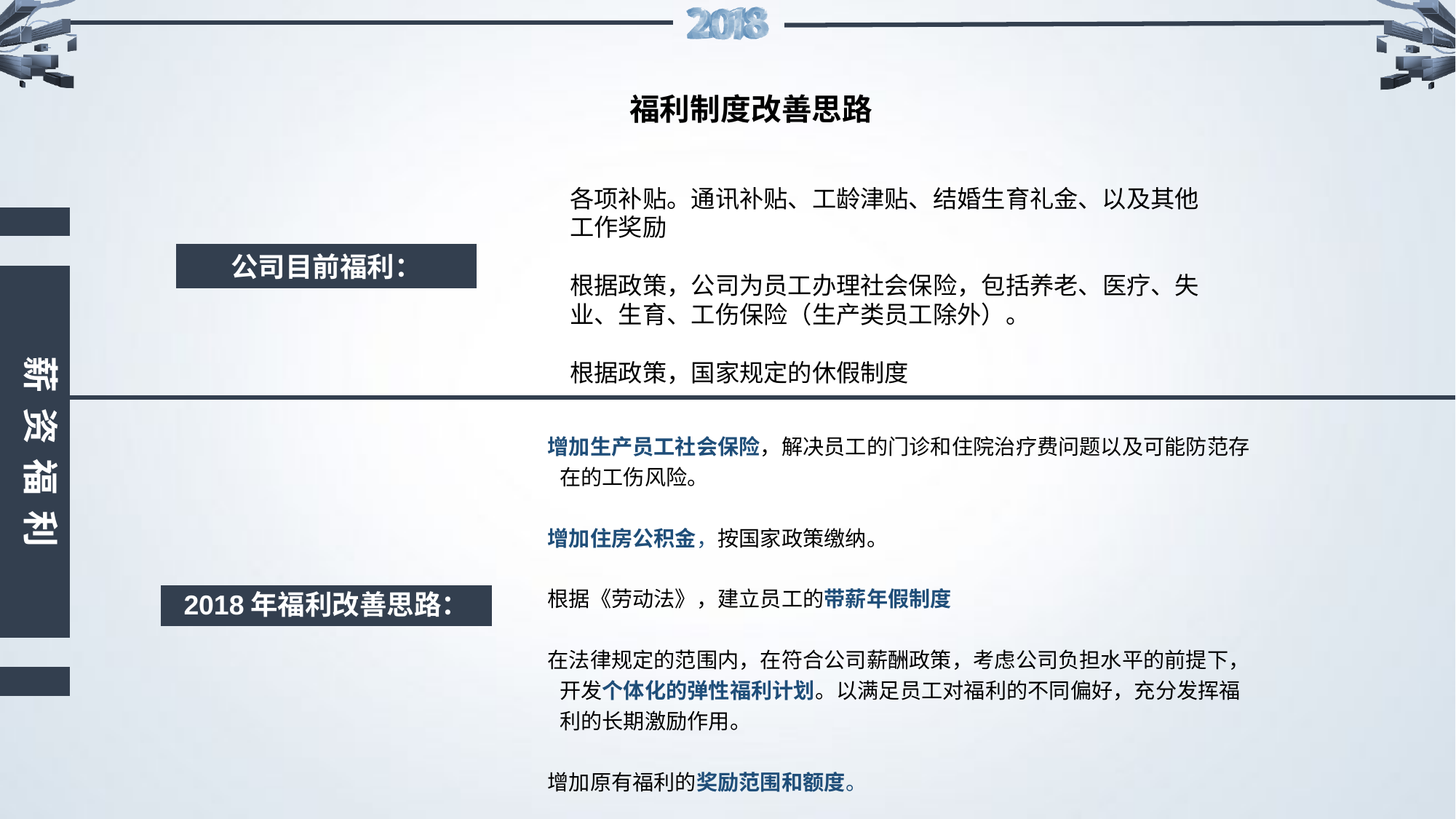

福利制度改善思路

各项补贴。通讯补贴、工龄津贴、结婚生育礼金、以及其他工作奖励

根据政策，公司为员工办理社会保险，包括养老、医疗、失业、生育、工伤保险（生产类员工除外）。

根据政策，国家规定的休假制度

薪资福利

公司目前福利：

增加生产员工社会保险，解决员工的门诊和住院治疗费问题以及可能防范存在的工伤风险。

增加住房公积金，按国家政策缴纳。

根据《劳动法》，建立员工的带薪年假制度

在法律规定的范围内，在符合公司薪酬政策，考虑公司负担水平的前提下，开发个体化的弹性福利计划。以满足员工对福利的不同偏好，充分发挥福利的长期激励作用。

增加原有福利的奖励范围和额度。

2018年福利改善思路：